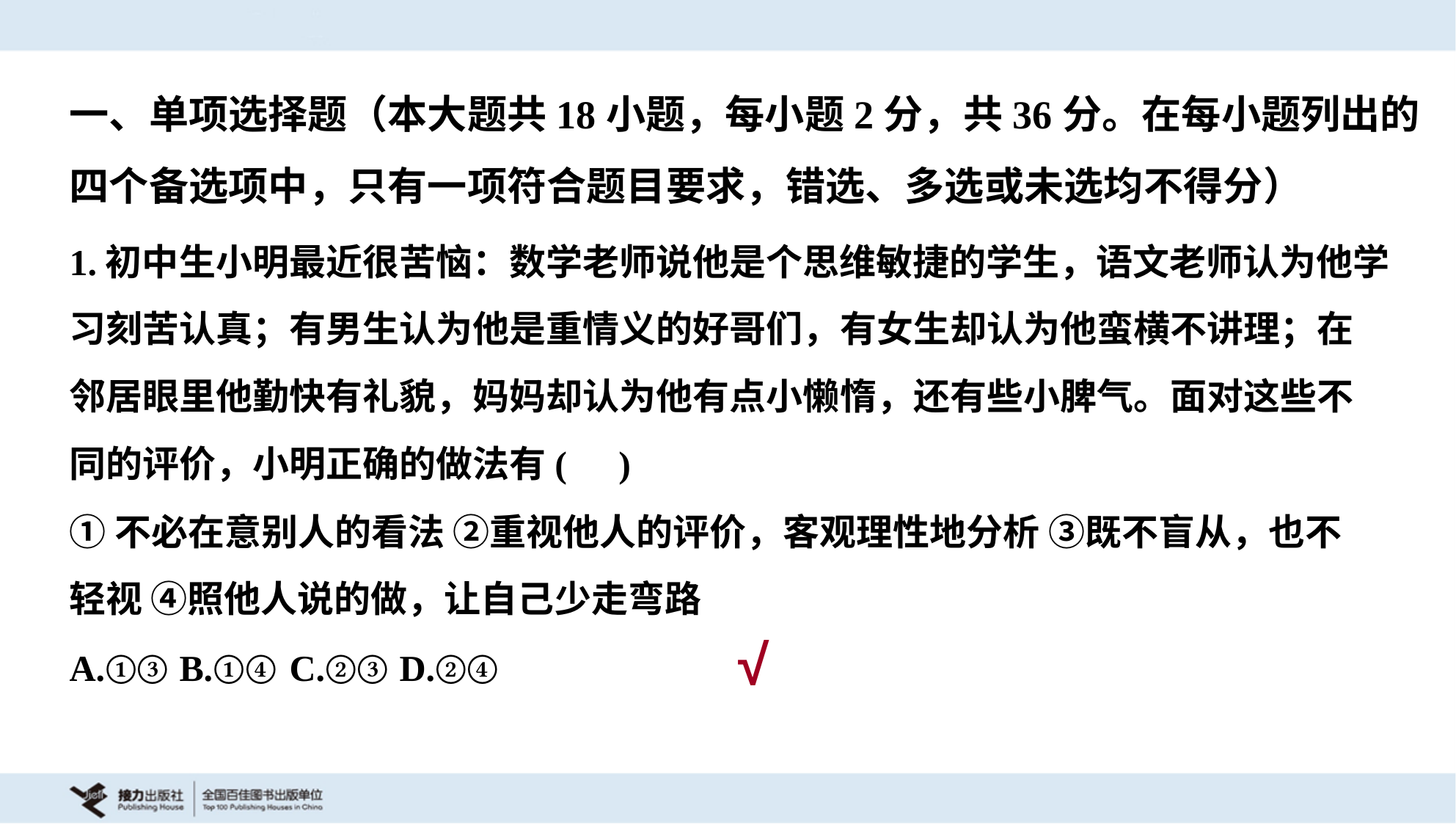

一、单项选择题（本大题共18小题，每小题2分，共36分。在每小题列出的
四个备选项中，只有一项符合题目要求，错选、多选或未选均不得分）
1.初中生小明最近很苦恼：数学老师说他是个思维敏捷的学生，语文老师认为他学
习刻苦认真；有男生认为他是重情义的好哥们，有女生却认为他蛮横不讲理；在
邻居眼里他勤快有礼貌，妈妈却认为他有点小懒惰，还有些小脾气。面对这些不
同的评价，小明正确的做法有(     )
①不必在意别人的看法 ②重视他人的评价，客观理性地分析 ③既不盲从，也不
轻视 ④照他人说的做，让自己少走弯路
A.①③	B.①④	C.②③	D.②④
√